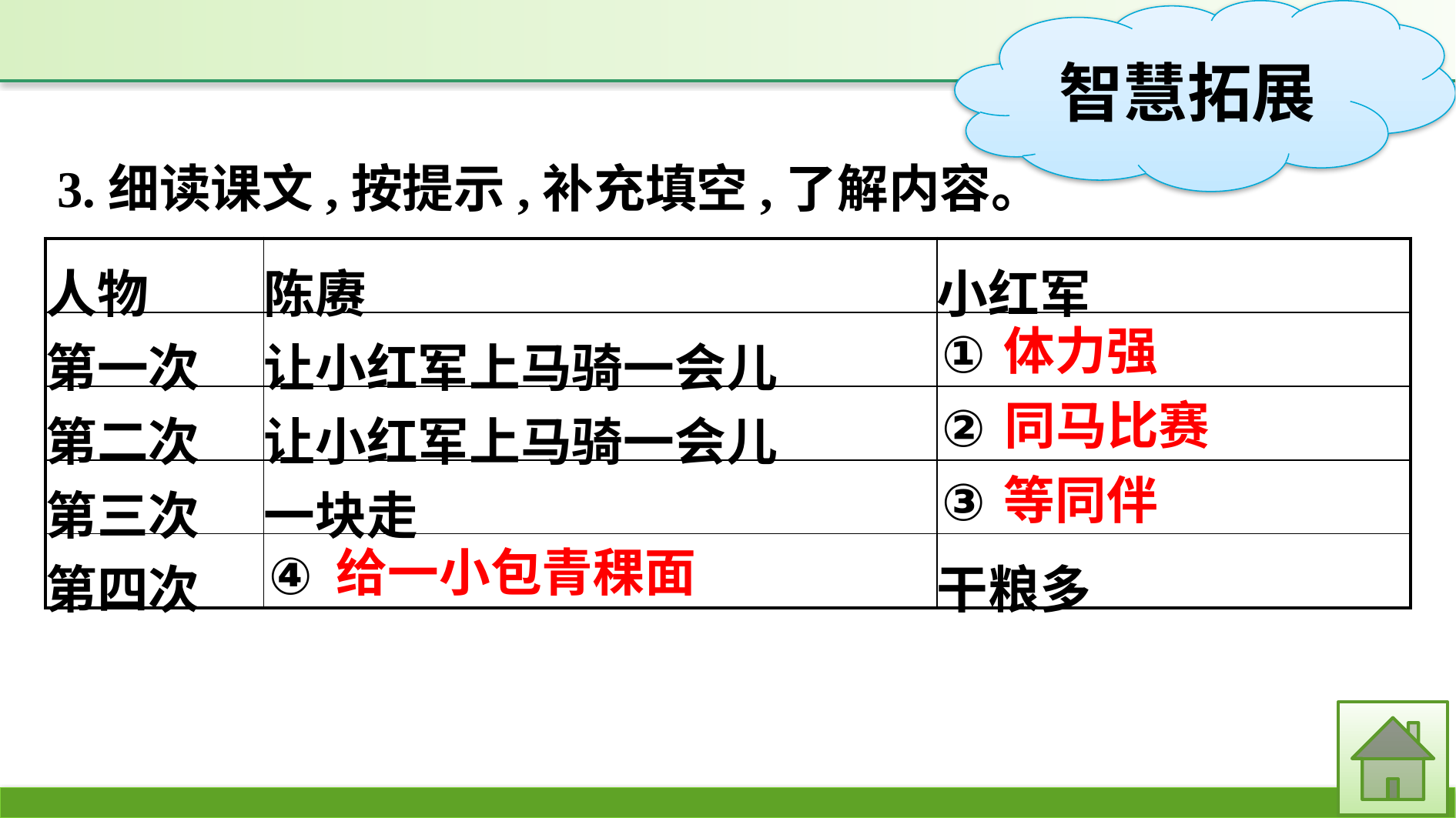

3.细读课文,按提示,补充填空,了解内容。
| 人物 | 陈赓 | 小红军 |
| --- | --- | --- |
| 第一次 | 让小红军上马骑一会儿 | ① |
| 第二次 | 让小红军上马骑一会儿 | ② |
| 第三次 | 一块走 | ③ |
| 第四次 | ④ | 干粮多 |
体力强
同马比赛
等同伴
给一小包青稞面